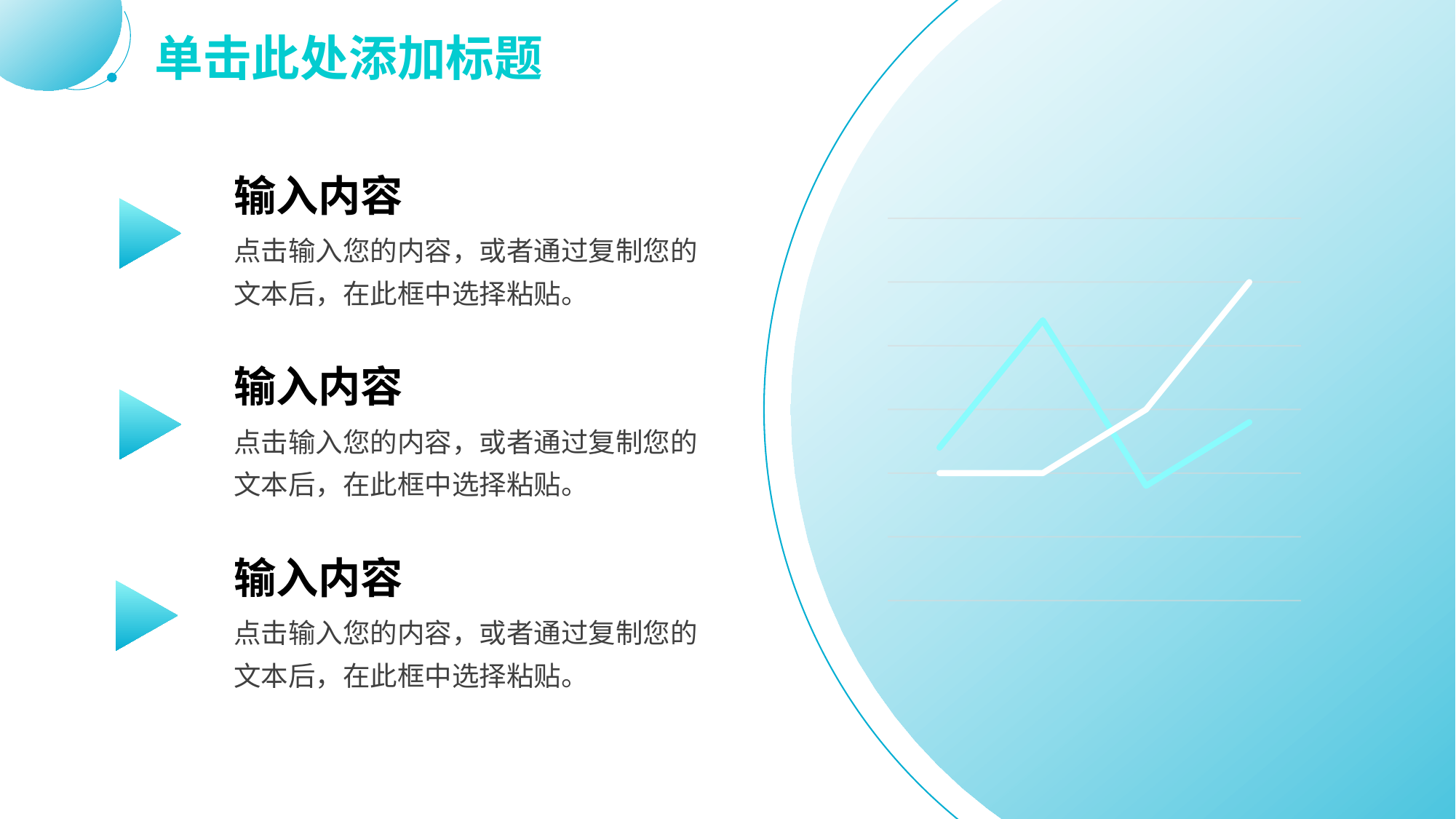

# 单击此处添加标题
输入内容

### Chart

| Category | 系列 2 | 系列 3 |
|---|---|---|
| 类别 1 | 2.4 | 2.0 |
| 类别 2 | 4.4 | 2.0 |
| 类别 3 | 1.8 | 3.0 |
| 类别 4 | 2.8 | 5.0 |
点击输入您的内容，或者通过复制您的文本后，在此框中选择粘贴。
输入内容

点击输入您的内容，或者通过复制您的文本后，在此框中选择粘贴。
输入内容

点击输入您的内容，或者通过复制您的文本后，在此框中选择粘贴。